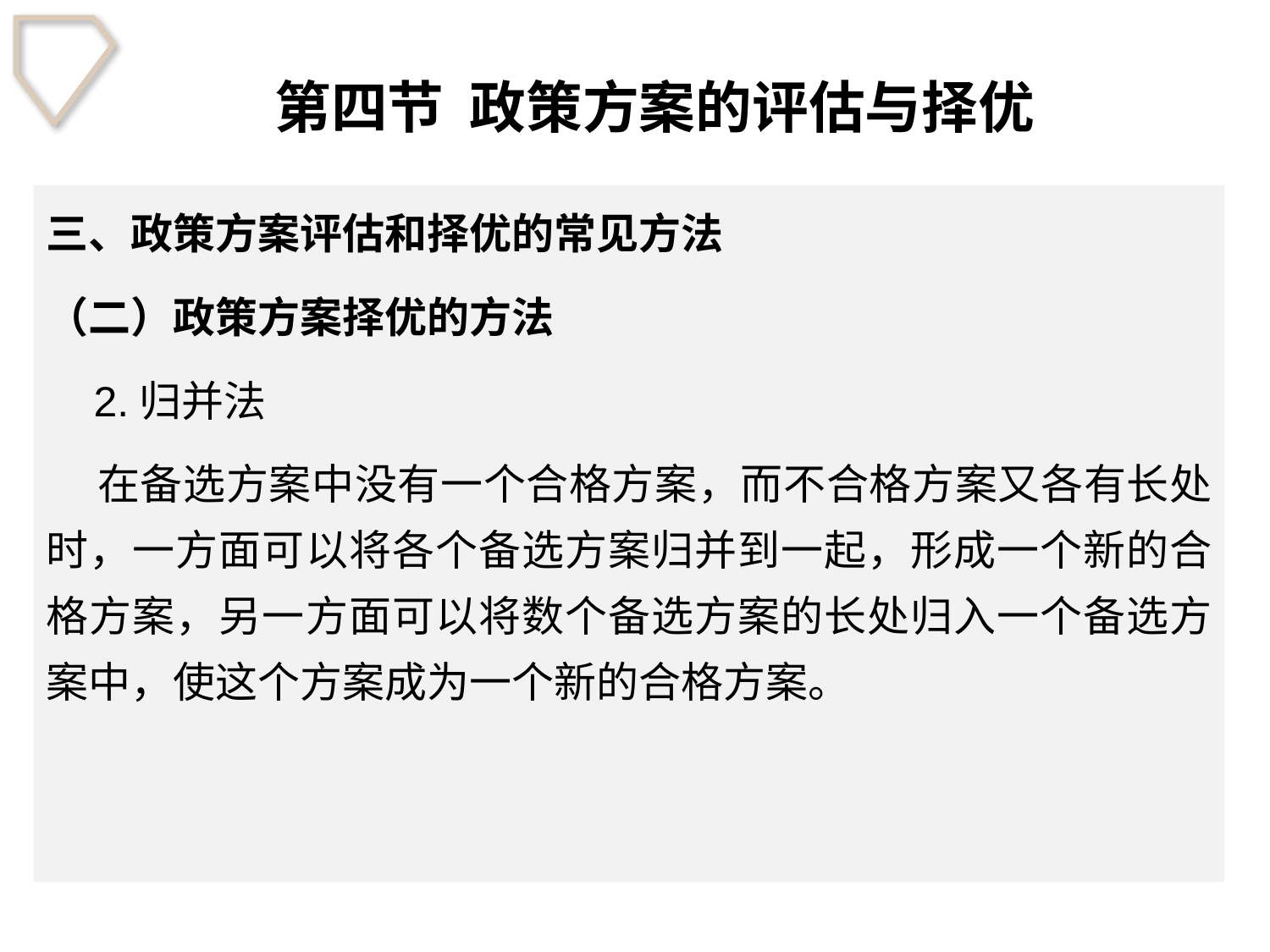

# 第四节  政策方案的评估与择优
三、政策方案评估和择优的常见方法
（二）政策方案择优的方法
    2.归并法
    在备选方案中没有一个合格方案，而不合格方案又各有长处时，一方面可以将各个备选方案归并到一起，形成一个新的合格方案，另一方面可以将数个备选方案的长处归入一个备选方案中，使这个方案成为一个新的合格方案。